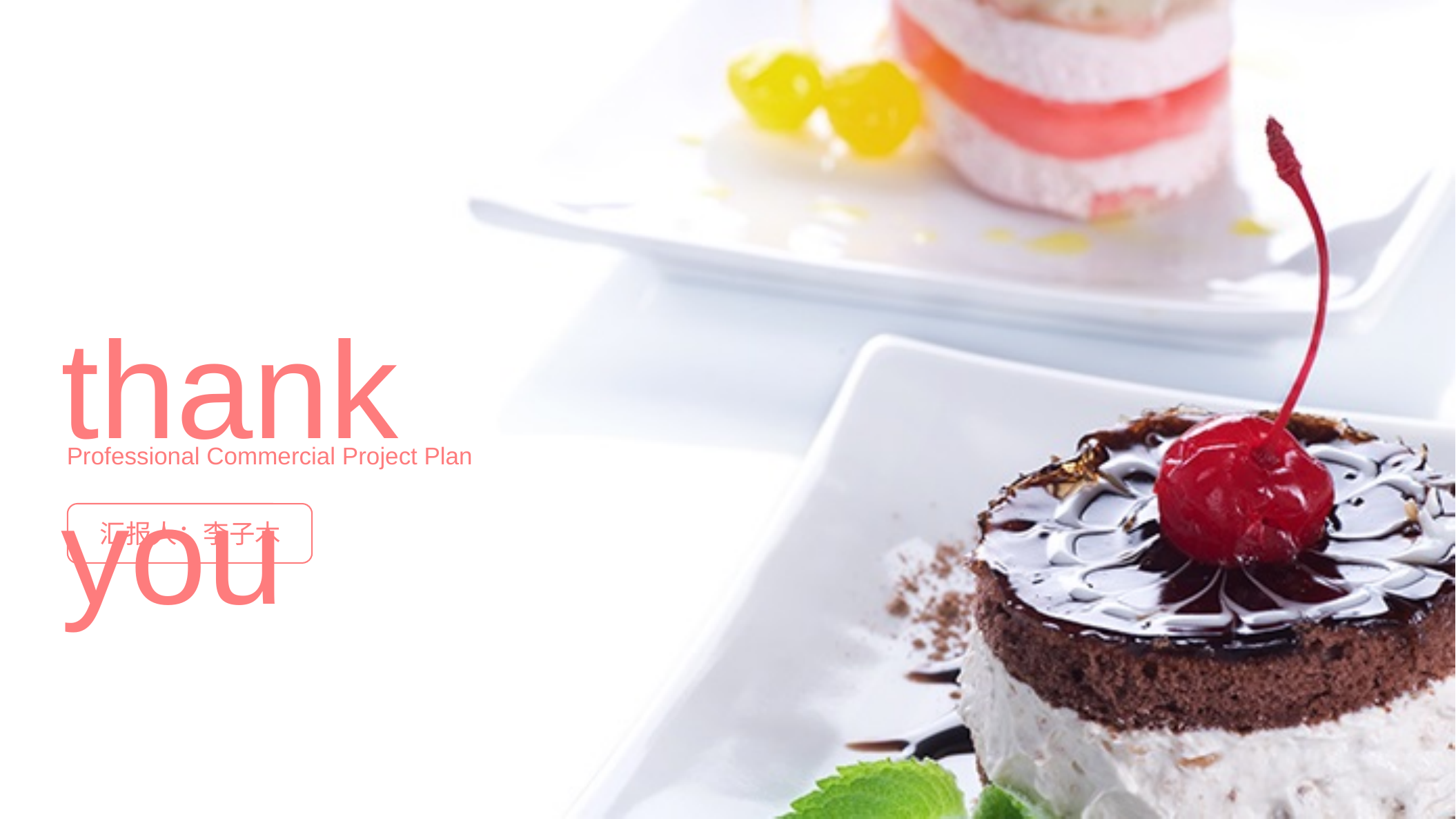

thank you
Professional Commercial Project Plan

汇报人：李子木